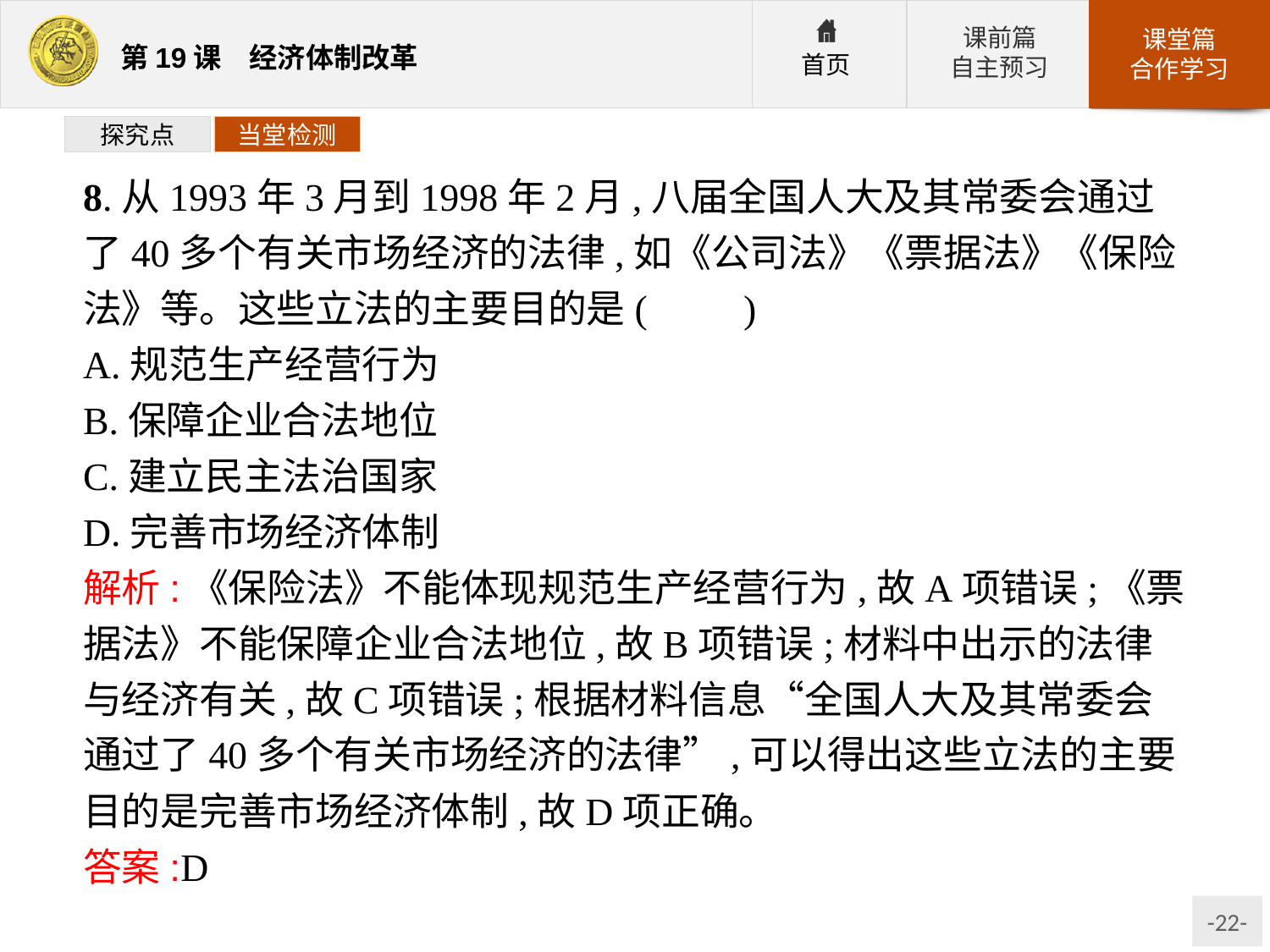

探究点
当堂检测
8.从1993年3月到1998年2月,八届全国人大及其常委会通过了40多个有关市场经济的法律,如《公司法》《票据法》《保险法》等。这些立法的主要目的是(　　)
A.规范生产经营行为
B.保障企业合法地位
C.建立民主法治国家
D.完善市场经济体制
解析:《保险法》不能体现规范生产经营行为,故A项错误;《票据法》不能保障企业合法地位,故B项错误;材料中出示的法律与经济有关,故C项错误;根据材料信息“全国人大及其常委会通过了40多个有关市场经济的法律”,可以得出这些立法的主要目的是完善市场经济体制,故D项正确。
答案:D